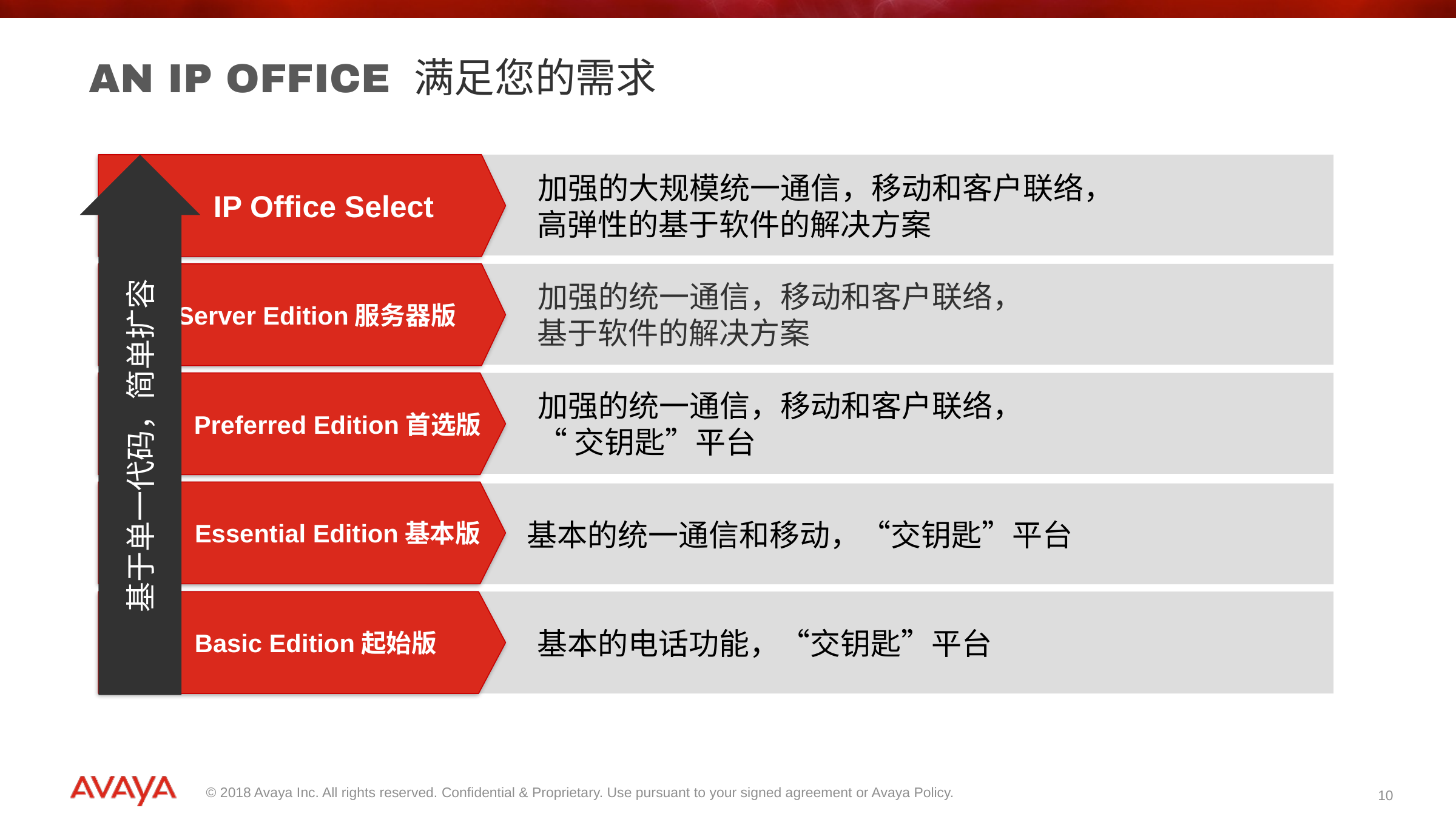

# AN IP Office 满足您的需求
基于单一代码，简单扩容
IP Office Select
加强的大规模统一通信，移动和客户联络，
高弹性的基于软件的解决方案
加强的统一通信，移动和客户联络，
基于软件的解决方案
Server Edition服务器版
Preferred Edition首选版
加强的统一通信，移动和客户联络，
“交钥匙”平台
Essential Edition基本版

基本的统一通信和移动，“交钥匙”平台

Basic Edition起始版
基本的电话功能，“交钥匙”平台